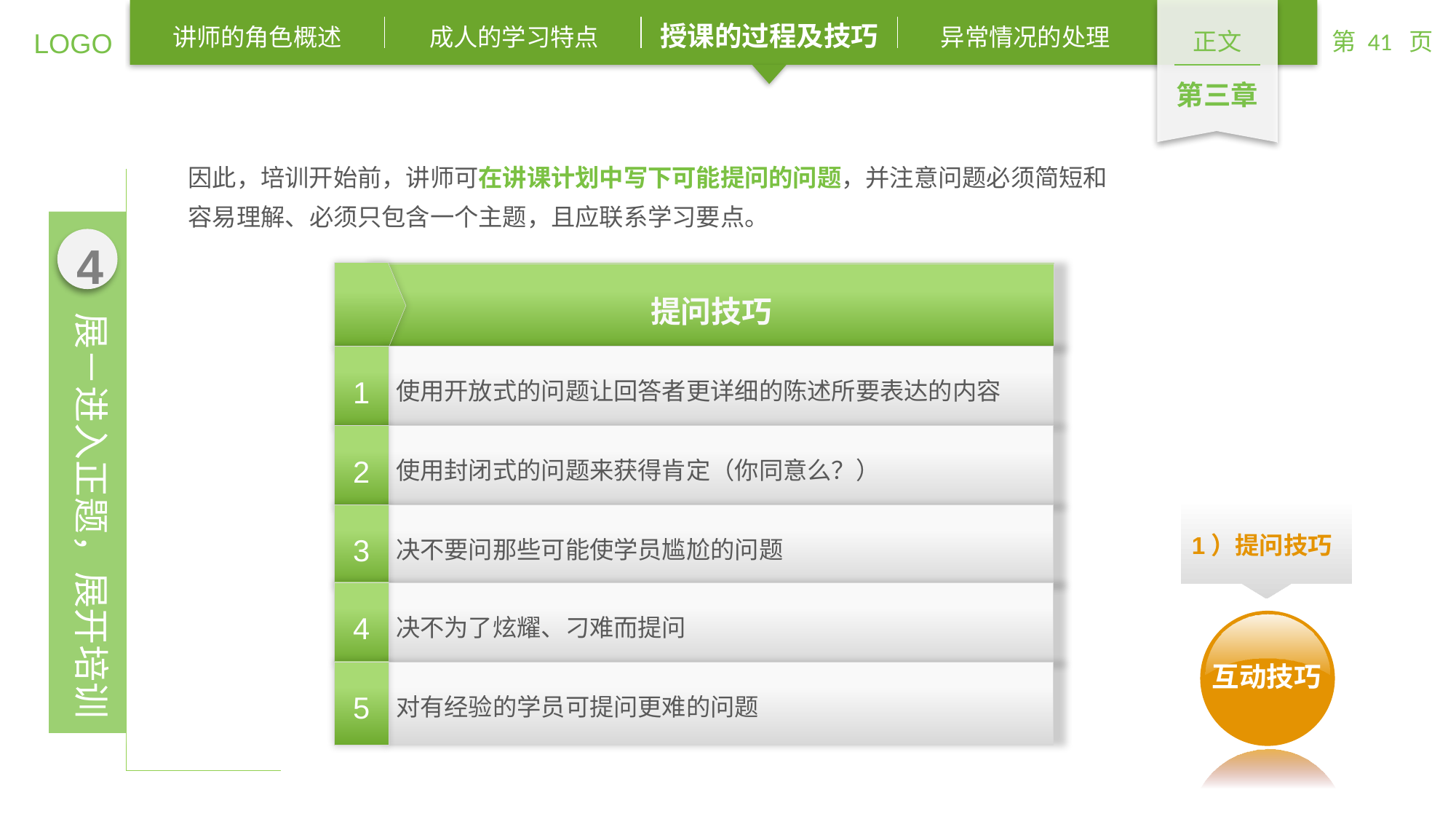

因此，培训开始前，讲师可在讲课计划中写下可能提问的问题，并注意问题必须简短和容易理解、必须只包含一个主题，且应联系学习要点。

提问技巧
1
使用开放式的问题让回答者更详细的陈述所要表达的内容
2
使用封闭式的问题来获得肯定（你同意么？）
1）提问技巧
3
决不要问那些可能使学员尴尬的问题
4
决不为了炫耀、刁难而提问
5
对有经验的学员可提问更难的问题